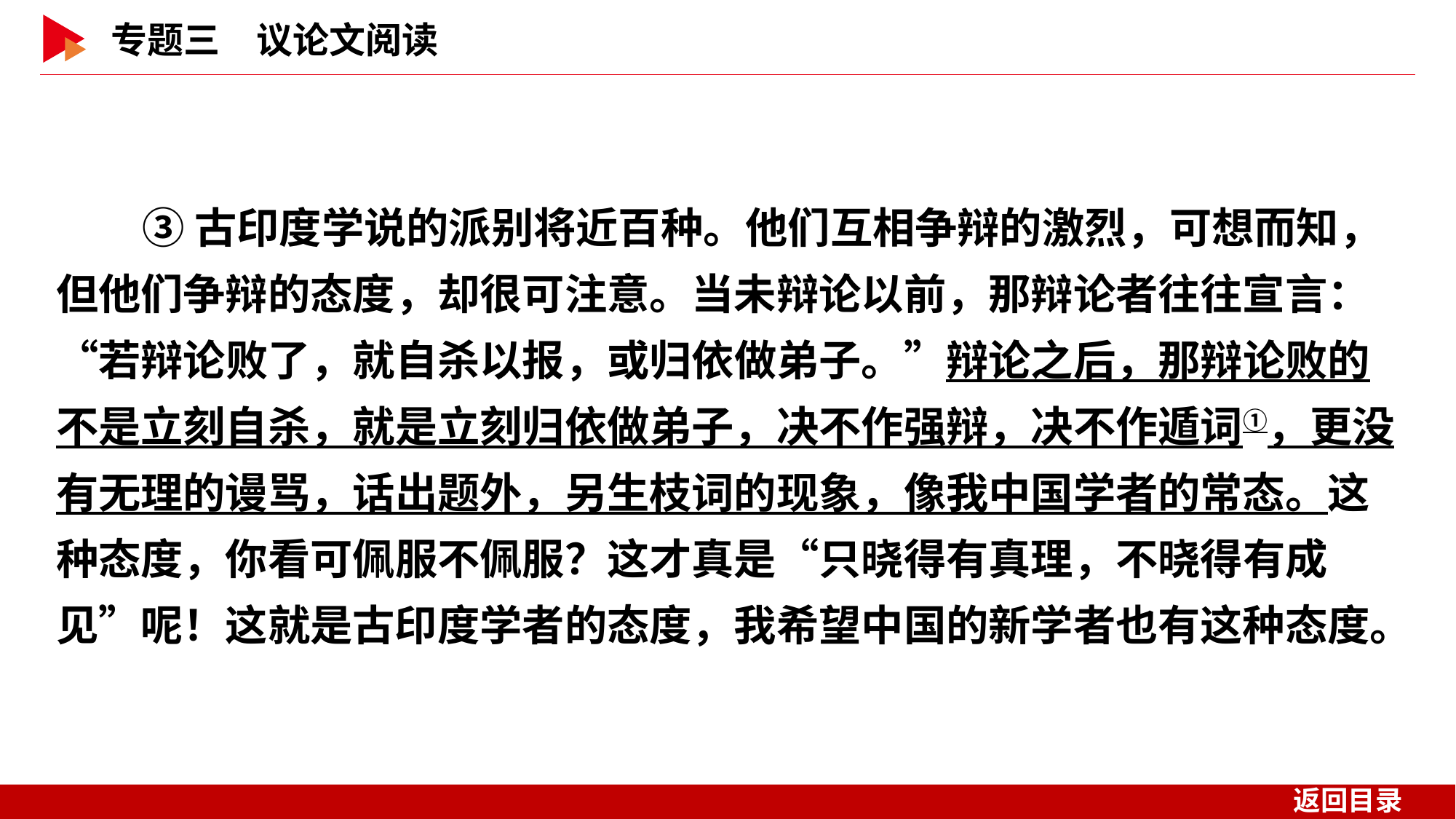

③古印度学说的派别将近百种。他们互相争辩的激烈，可想而知，但他们争辩的态度，却很可注意。当未辩论以前，那辩论者往往宣言：“若辩论败了，就自杀以报，或归依做弟子。”辩论之后，那辩论败的不是立刻自杀，就是立刻归依做弟子，决不作强辩，决不作遁词①，更没有无理的谩骂，话出题外，另生枝词的现象，像我中国学者的常态。这种态度，你看可佩服不佩服？这才真是“只晓得有真理，不晓得有成见”呢！这就是古印度学者的态度，我希望中国的新学者也有这种态度。